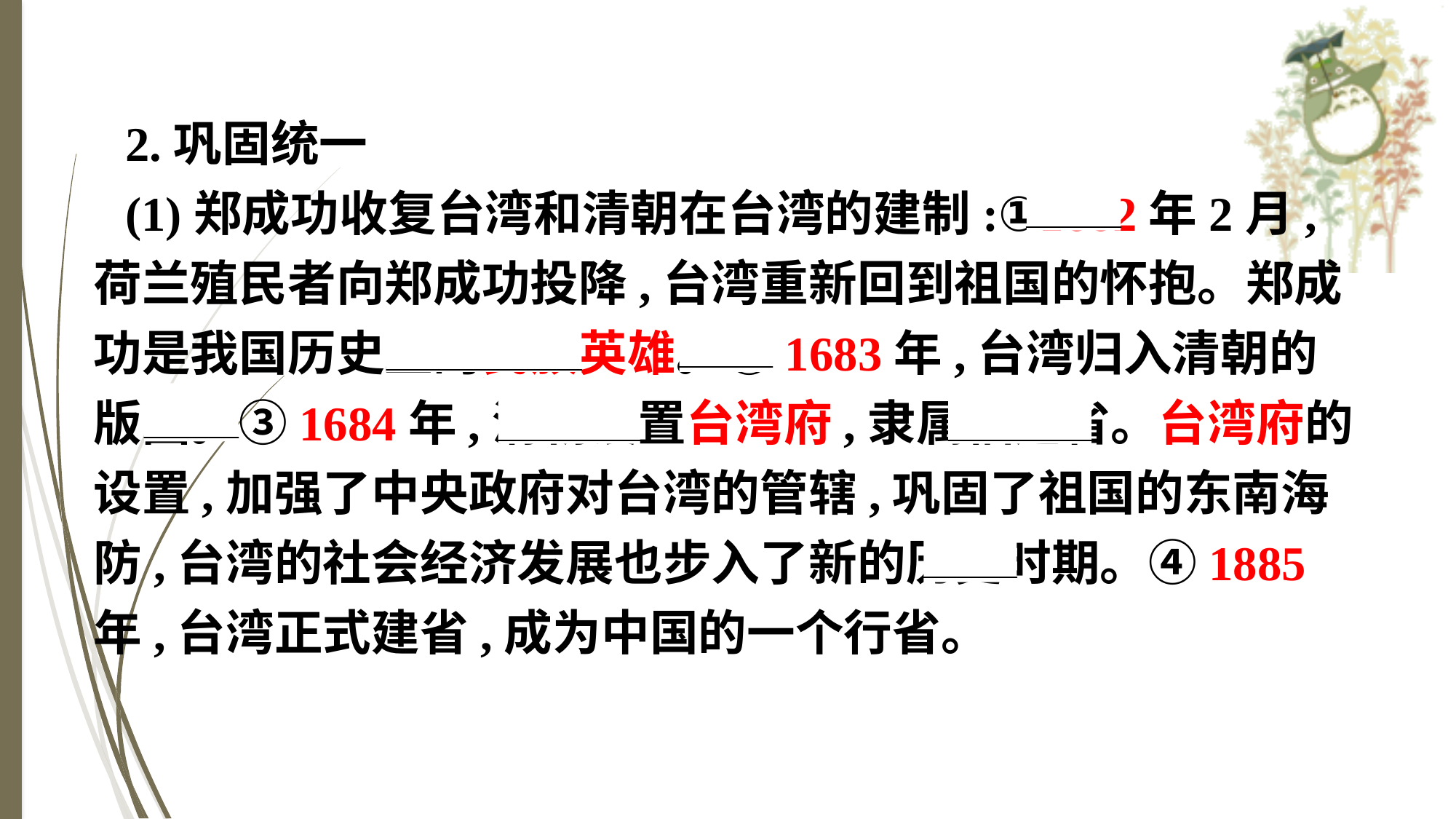

2.巩固统一
(1)郑成功收复台湾和清朝在台湾的建制:①1662年2月,荷兰殖民者向郑成功投降,台湾重新回到祖国的怀抱。郑成功是我国历史上的民族英雄。②1683年,台湾归入清朝的版图。③1684年,清朝设置台湾府,隶属福建省。台湾府的设置,加强了中央政府对台湾的管辖,巩固了祖国的东南海防,台湾的社会经济发展也步入了新的历史时期。④1885年,台湾正式建省,成为中国的一个行省。